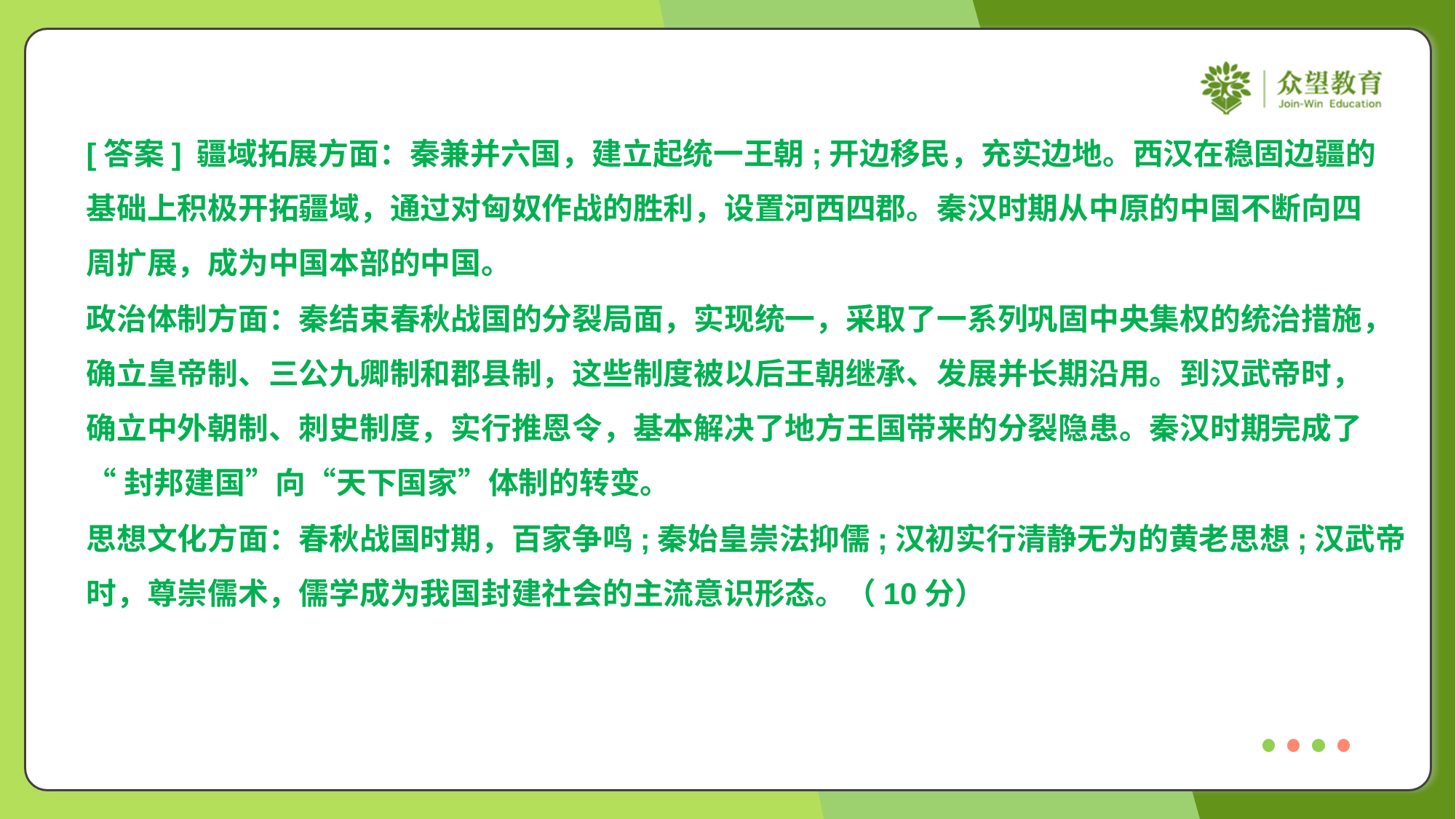

[答案] 疆域拓展方面：秦兼并六国，建立起统一王朝;开边移民，充实边地。西汉在稳固边疆的
基础上积极开拓疆域，通过对匈奴作战的胜利，设置河西四郡。秦汉时期从中原的中国不断向四
周扩展，成为中国本部的中国。
政治体制方面：秦结束春秋战国的分裂局面，实现统一，采取了一系列巩固中央集权的统治措施，
确立皇帝制、三公九卿制和郡县制，这些制度被以后王朝继承、发展并长期沿用。到汉武帝时，
确立中外朝制、刺史制度，实行推恩令，基本解决了地方王国带来的分裂隐患。秦汉时期完成了
“封邦建国”向“天下国家”体制的转变。
思想文化方面：春秋战国时期，百家争鸣;秦始皇崇法抑儒;汉初实行清静无为的黄老思想;汉武帝
时，尊崇儒术，儒学成为我国封建社会的主流意识形态。（10分）